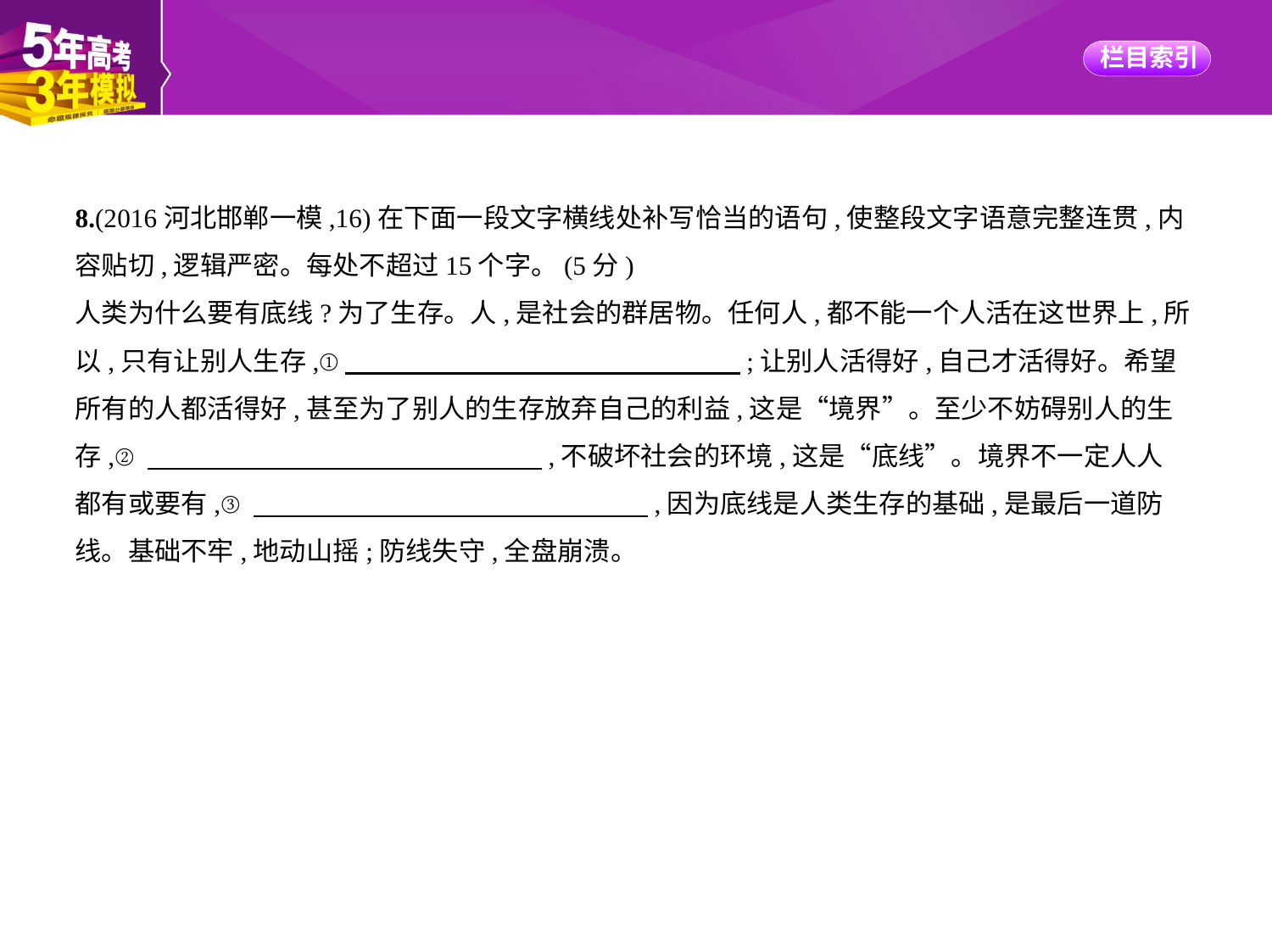

8.(2016河北邯郸一模,16)在下面一段文字横线处补写恰当的语句,使整段文字语意完整连贯,内
容贴切,逻辑严密。每处不超过15个字。(5分)
人类为什么要有底线?为了生存。人,是社会的群居物。任何人,都不能一个人活在这世界上,所
以,只有让别人生存,①　　　　　　　　　　　　　　    ;让别人活得好,自己才活得好。希望
所有的人都活得好,甚至为了别人的生存放弃自己的利益,这是“境界”。至少不妨碍别人的生
存,②　　　　　　　　　　　　　　    ,不破坏社会的环境,这是“底线”。境界不一定人人
都有或要有,③　　　　　　　　　　　　　　    ,因为底线是人类生存的基础,是最后一道防
线。基础不牢,地动山摇;防线失守,全盘崩溃。